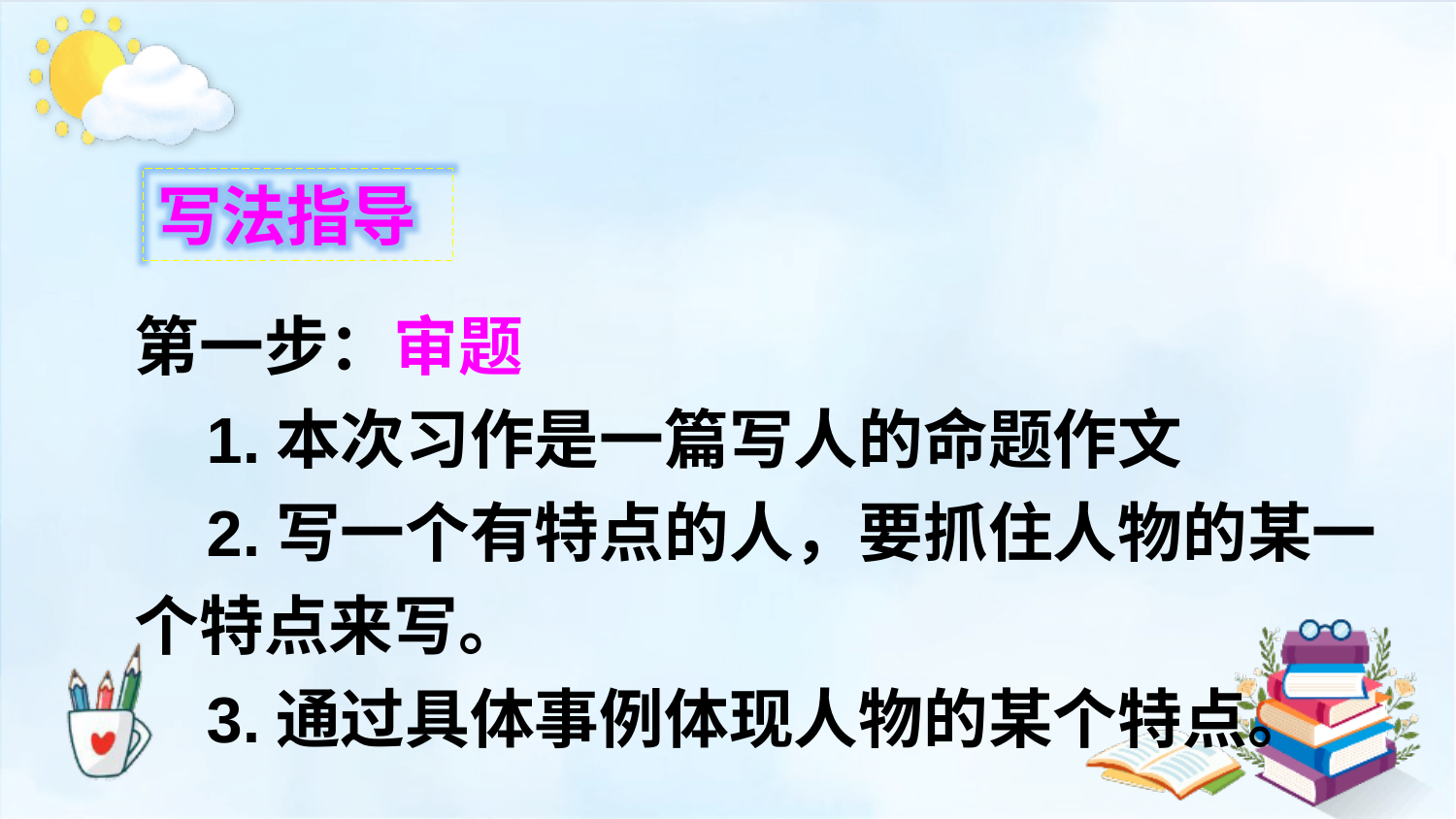

写法指导
第一步：审题
    1.本次习作是一篇写人的命题作文
    2.写一个有特点的人，要抓住人物的某一个特点来写。
    3.通过具体事例体现人物的某个特点。